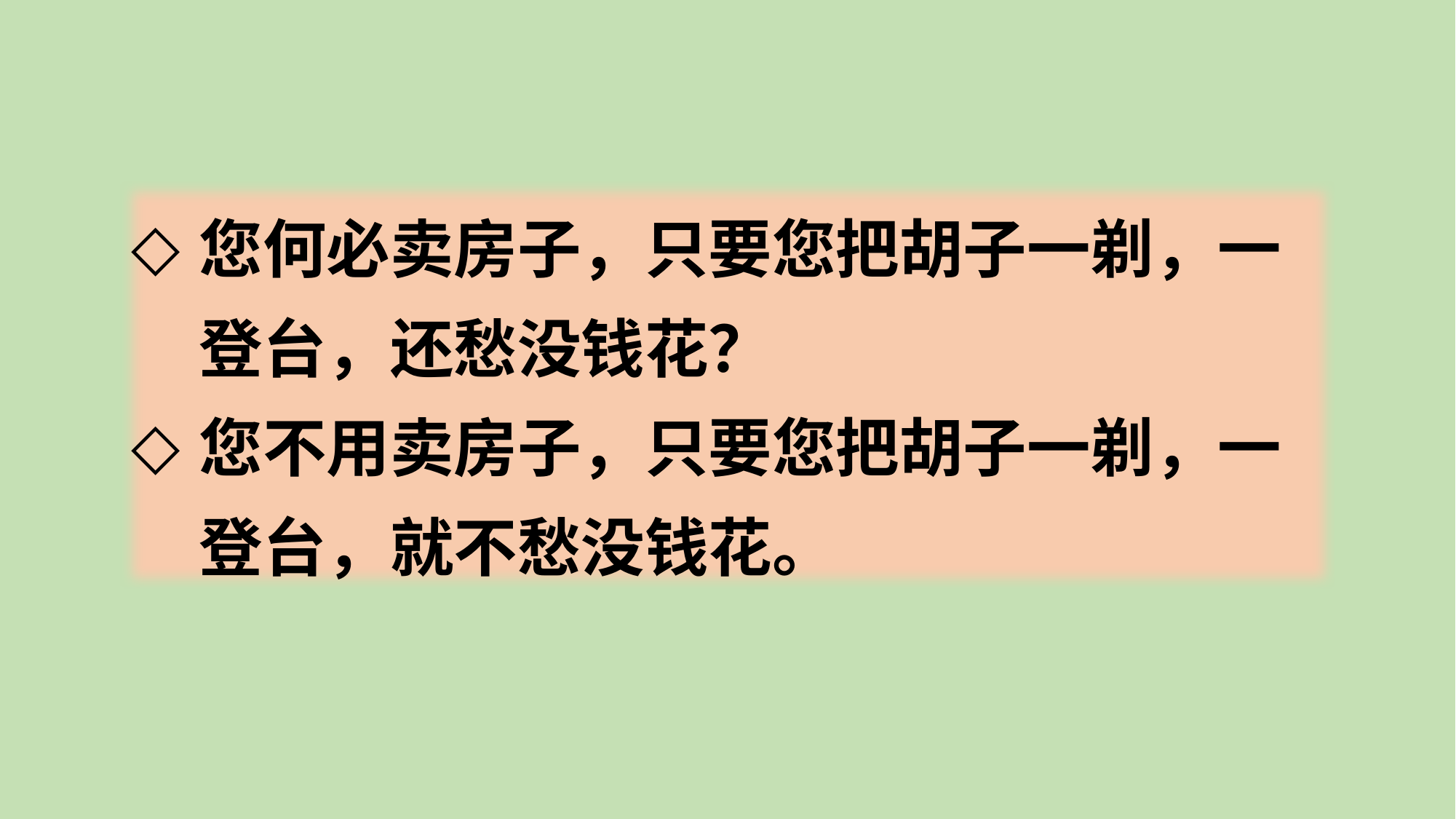

您何必卖房子，只要您把胡子一剃，一登台，还愁没钱花？
您不用卖房子，只要您把胡子一剃，一登台，就不愁没钱花。